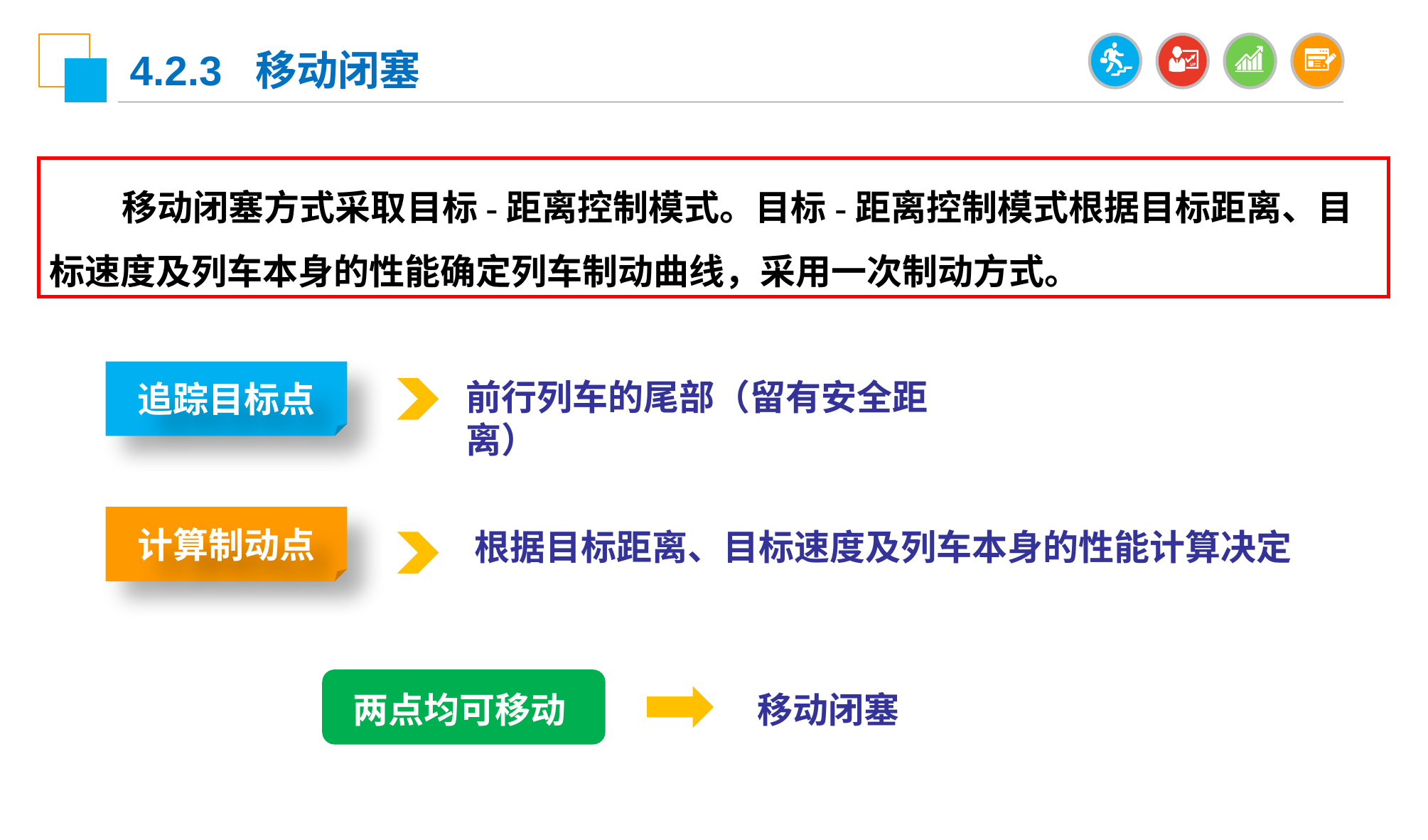

4.2.3  移动闭塞
        移动闭塞方式采取目标-距离控制模式。目标-距离控制模式根据目标距离、目标速度及列车本身的性能确定列车制动曲线，采用一次制动方式。

追踪目标点
前行列车的尾部（留有安全距离）

计算制动点
根据目标距离、目标速度及列车本身的性能计算决定

两点均可移动
移动闭塞